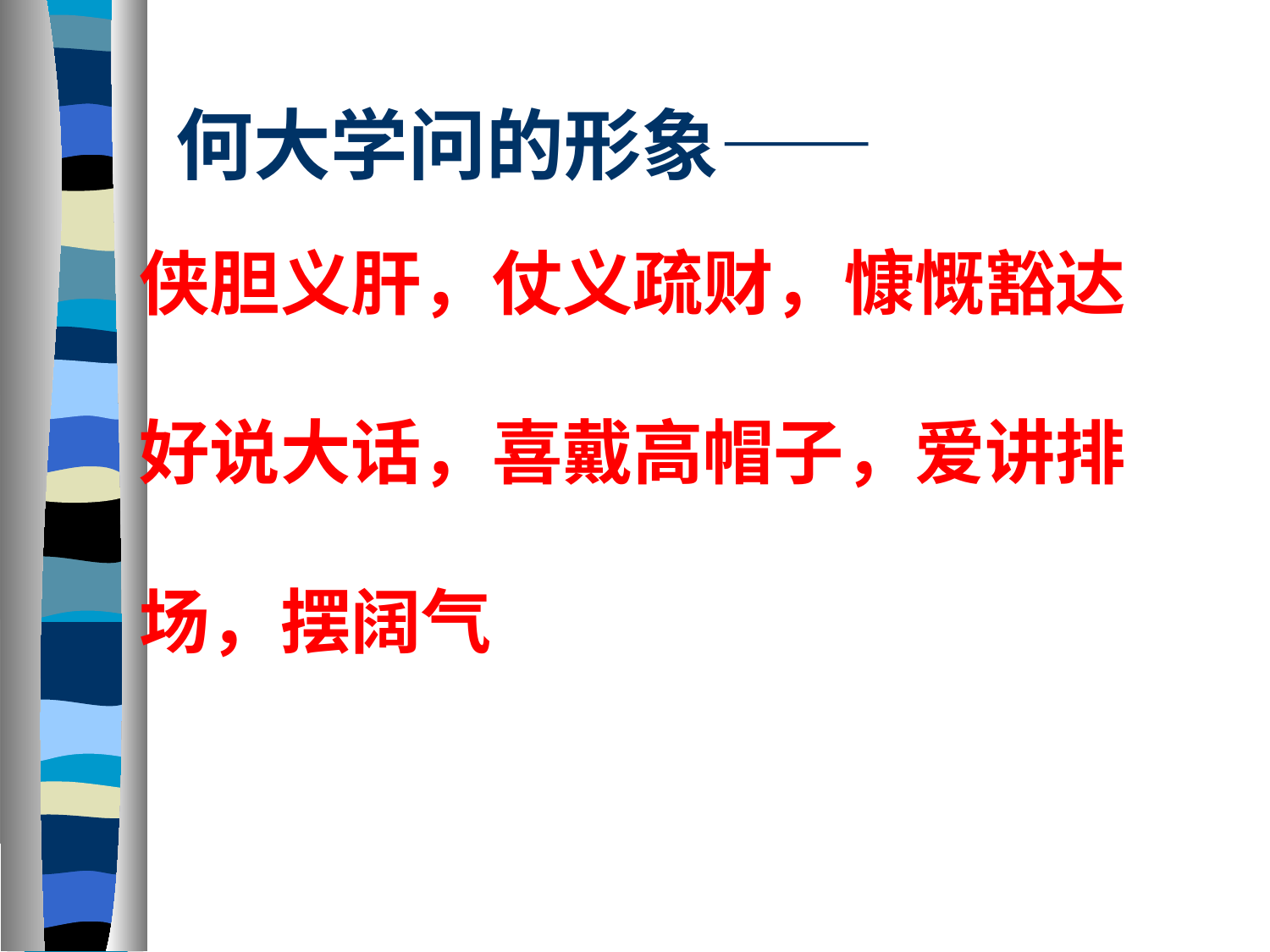

# 何大学问的形象——
侠胆义肝，仗义疏财，慷慨豁达

好说大话，喜戴高帽子，爱讲排

场，摆阔气